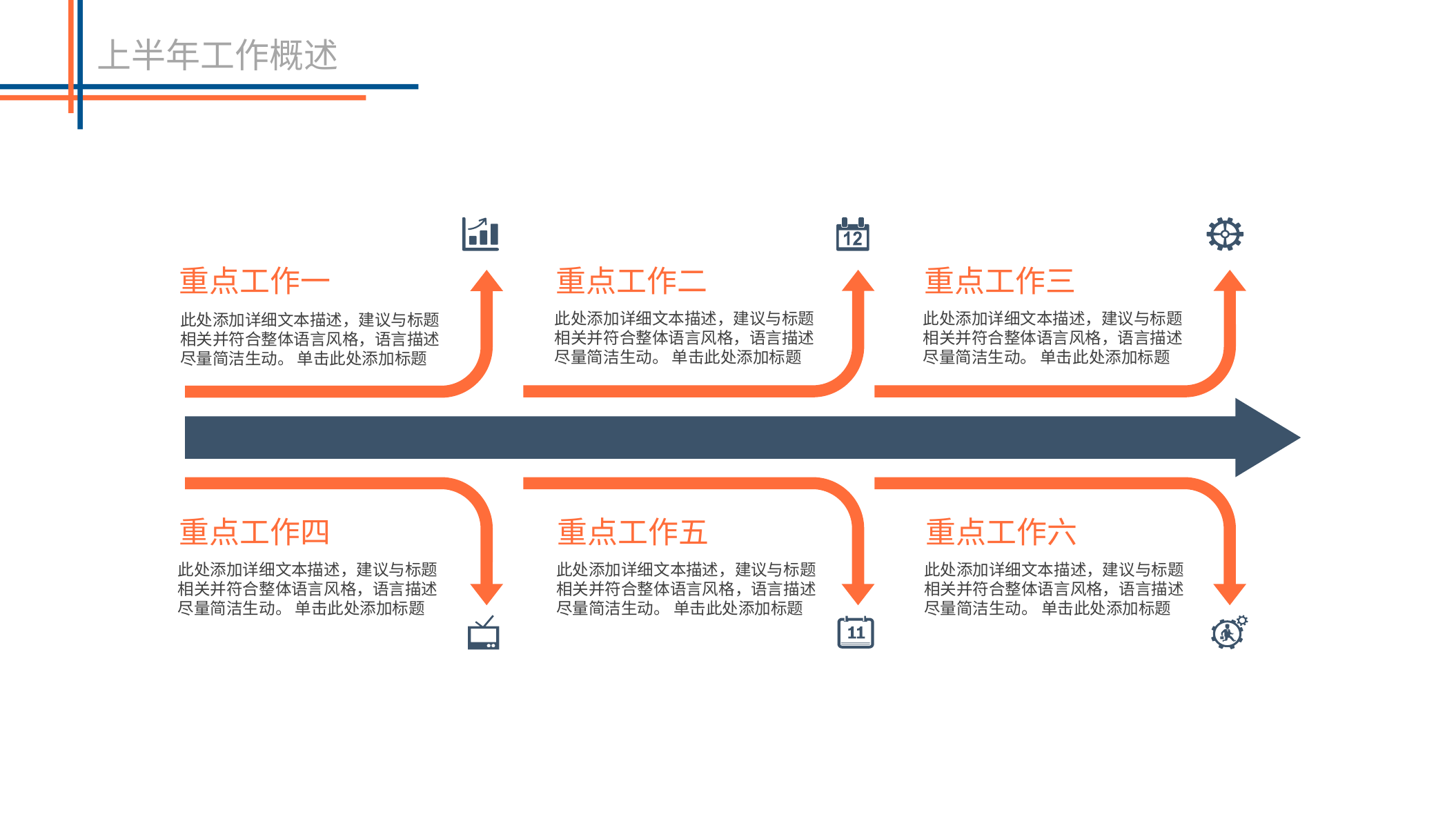

上半年工作概述

重点工作一
重点工作二
重点工作三
此处添加详细文本描述，建议与标题相关并符合整体语言风格，语言描述尽量简洁生动。 单击此处添加标题
此处添加详细文本描述，建议与标题相关并符合整体语言风格，语言描述尽量简洁生动。 单击此处添加标题
此处添加详细文本描述，建议与标题相关并符合整体语言风格，语言描述尽量简洁生动。 单击此处添加标题

重点工作四
重点工作五
重点工作六
此处添加详细文本描述，建议与标题相关并符合整体语言风格，语言描述尽量简洁生动。 单击此处添加标题
此处添加详细文本描述，建议与标题相关并符合整体语言风格，语言描述尽量简洁生动。 单击此处添加标题
此处添加详细文本描述，建议与标题相关并符合整体语言风格，语言描述尽量简洁生动。 单击此处添加标题